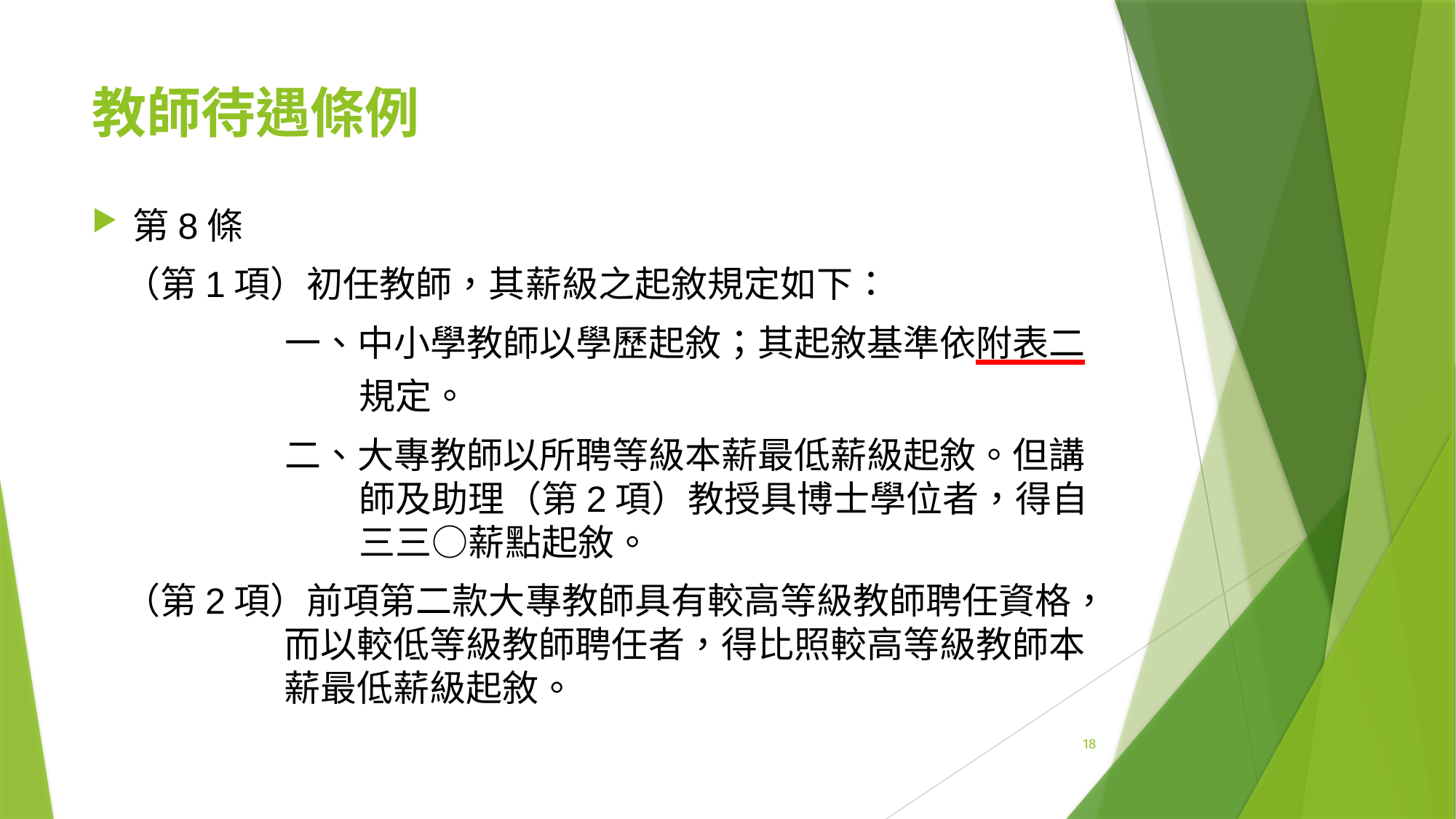

# 教師待遇條例
第8條
（第1項）初任教師，其薪級之起敘規定如下：
一、中小學教師以學歷起敘；其起敘基準依附表二規定。
二、大專教師以所聘等級本薪最低薪級起敘。但講師及助理（第2項）教授具博士學位者，得自三三○薪點起敘。
（第2項）前項第二款大專教師具有較高等級教師聘任資格，而以較低等級教師聘任者，得比照較高等級教師本薪最低薪級起敘。
18